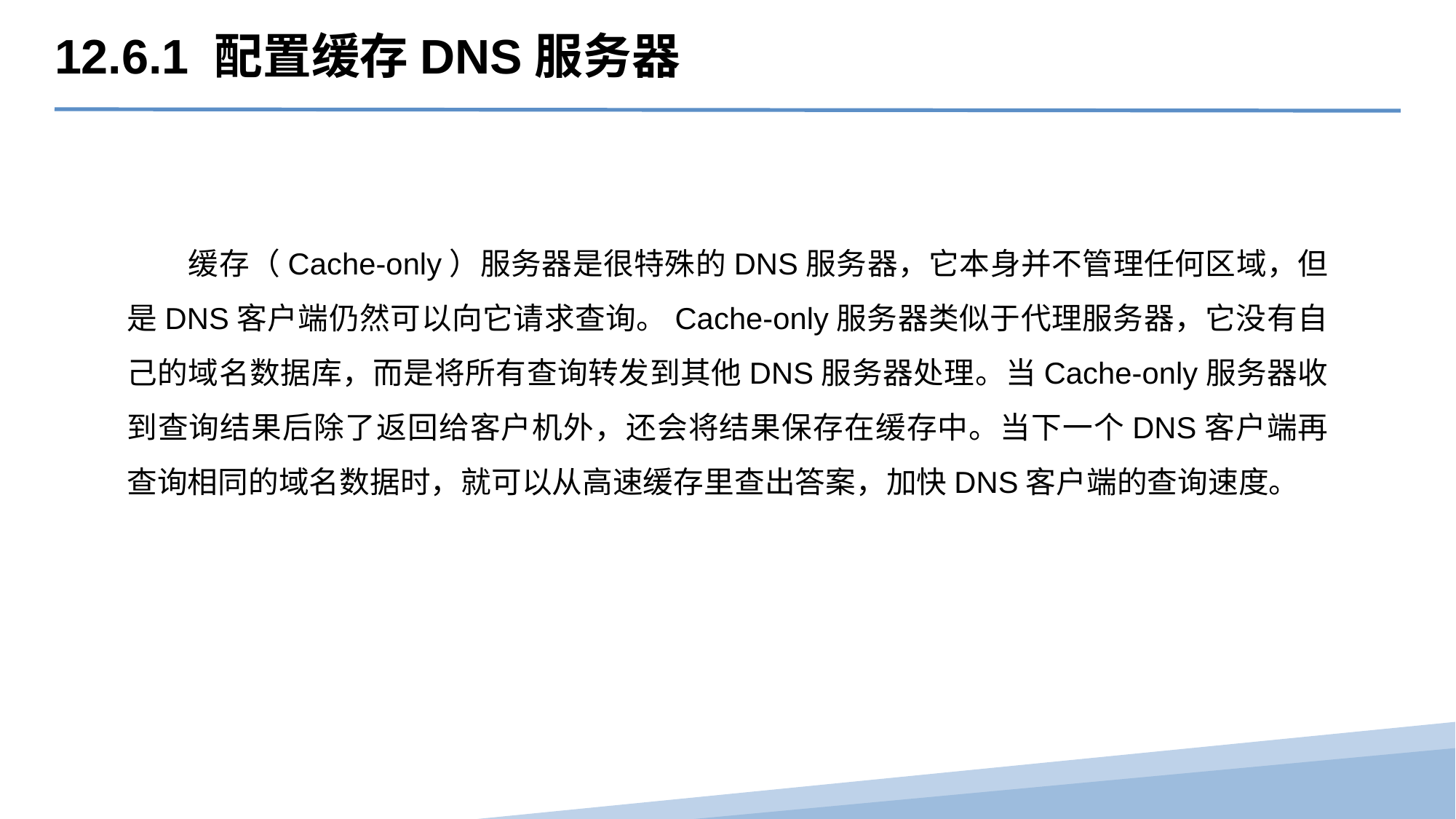

12.6.1 配置缓存DNS服务器
   缓存（Cache-only）服务器是很特殊的DNS服务器，它本身并不管理任何区域，但是DNS客户端仍然可以向它请求查询。Cache-only服务器类似于代理服务器，它没有自己的域名数据库，而是将所有查询转发到其他DNS服务器处理。当Cache-only服务器收到查询结果后除了返回给客户机外，还会将结果保存在缓存中。当下一个DNS客户端再查询相同的域名数据时，就可以从高速缓存里查出答案，加快DNS客户端的查询速度。